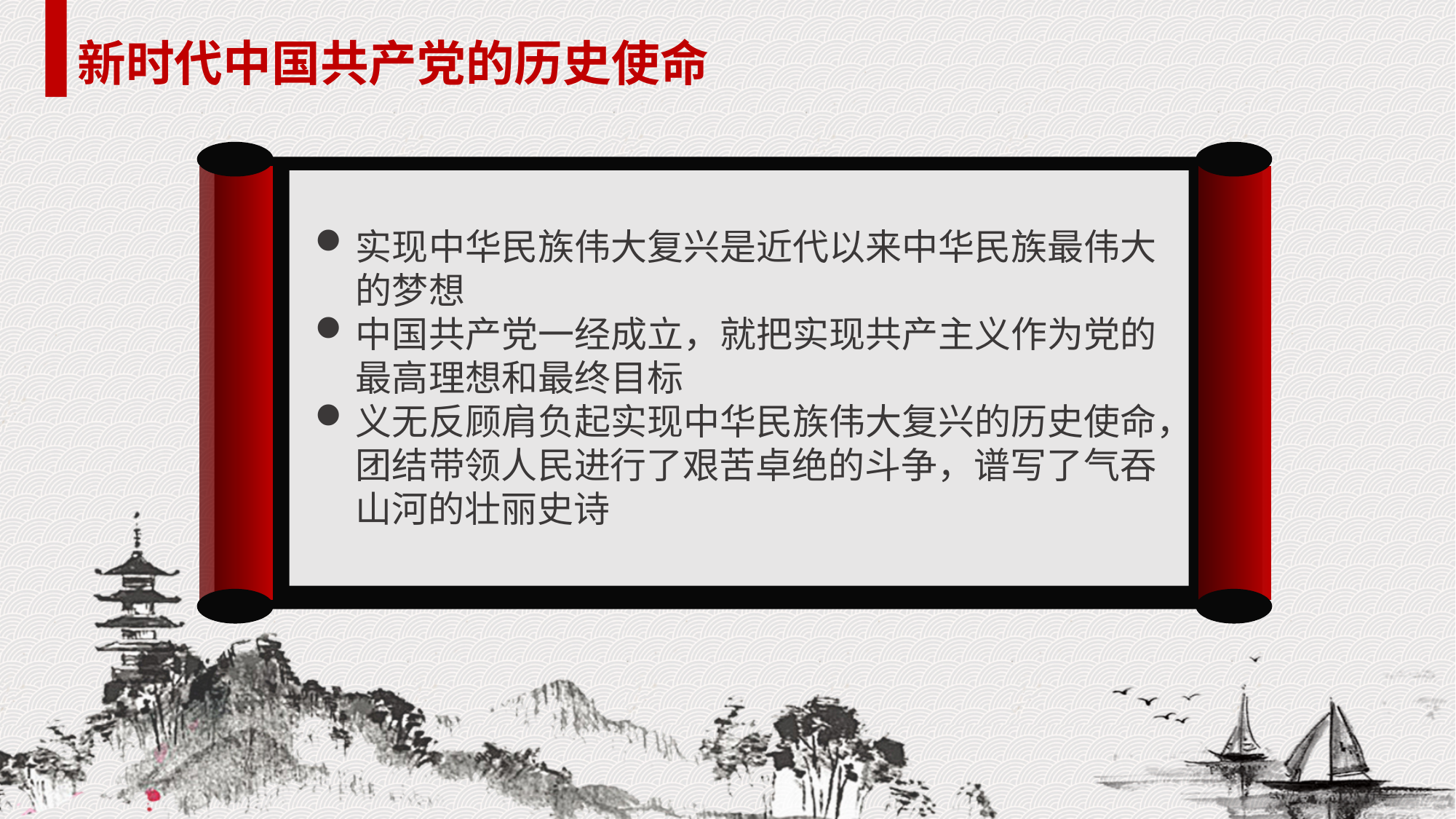

新时代中国共产党的历史使命

实现中华民族伟大复兴是近代以来中华民族最伟大的梦想
中国共产党一经成立，就把实现共产主义作为党的最高理想和最终目标
义无反顾肩负起实现中华民族伟大复兴的历史使命，团结带领人民进行了艰苦卓绝的斗争，谱写了气吞山河的壮丽史诗